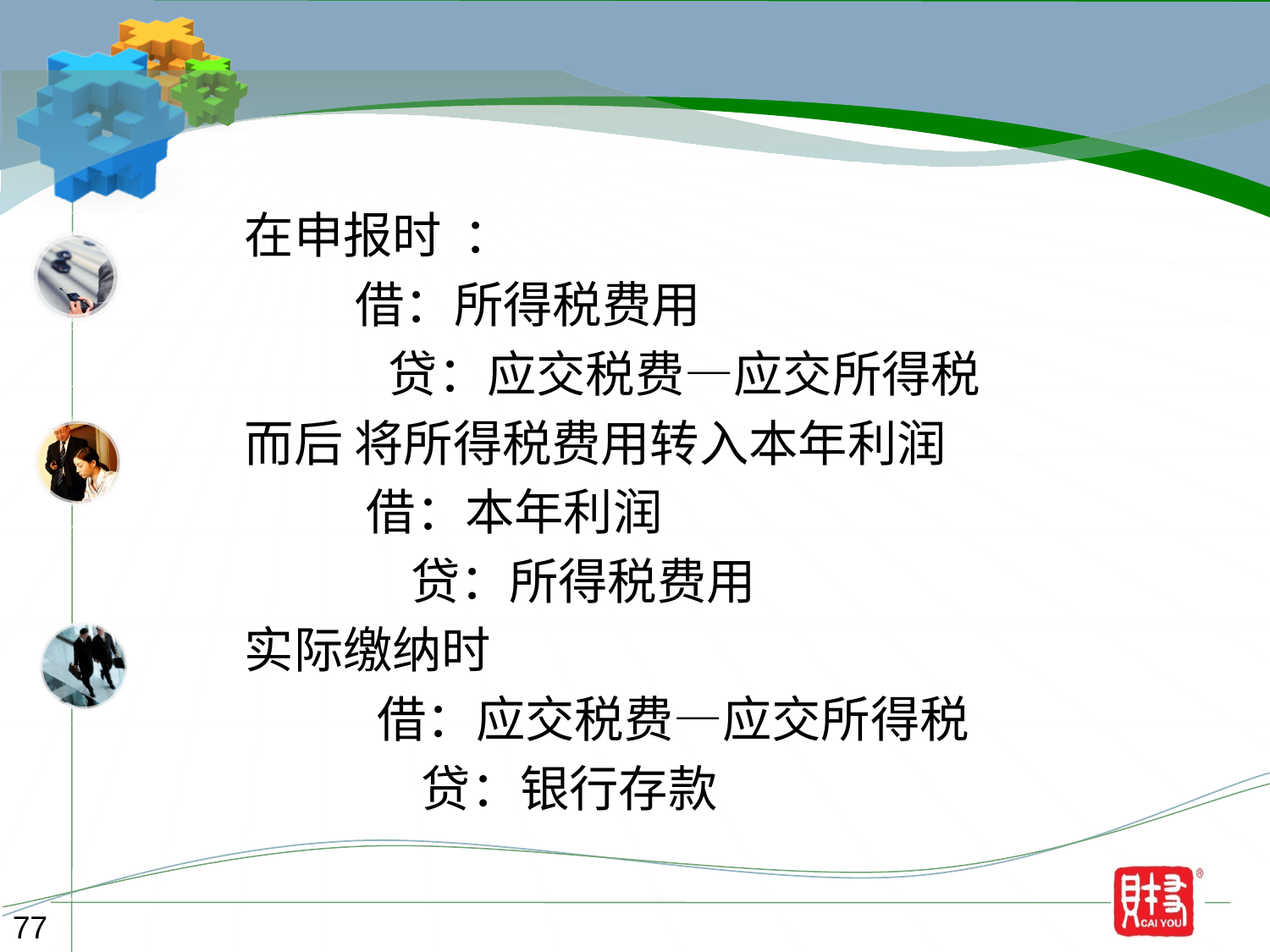

在申报时  ：
         借：所得税费用
            贷：应交税费—应交所得税
而后 将所得税费用转入本年利润
          借：本年利润
              贷：所得税费用
实际缴纳时
           借：应交税费—应交所得税
               贷：银行存款
77